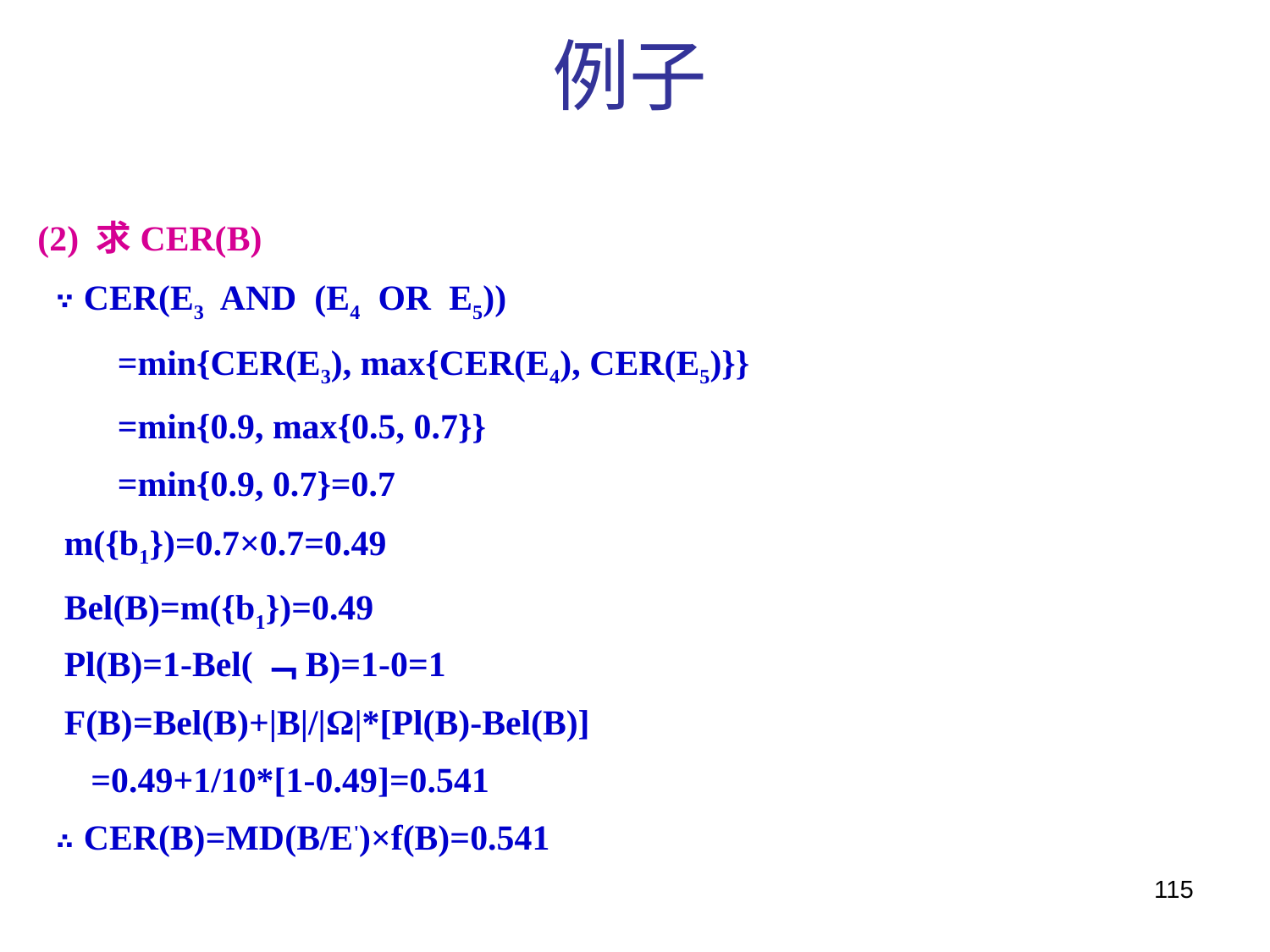

例子
(2) 求CER(B)
  ∵ CER(E3  AND  (E4  OR  E5))
         =min{CER(E3), max{CER(E4), CER(E5)}}
         =min{0.9, max{0.5, 0.7}}
         =min{0.9, 0.7}=0.7
   m({b1})=0.7×0.7=0.49
   Bel(B)=m({b1})=0.49
   Pl(B)=1-Bel(﹁B)=1-0=1
   F(B)=Bel(B)+|B|/|Ω|*[Pl(B)-Bel(B)]
      =0.49+1/10*[1-0.49]=0.541
  ∴ CER(B)=MD(B/E')×f(B)=0.541
115